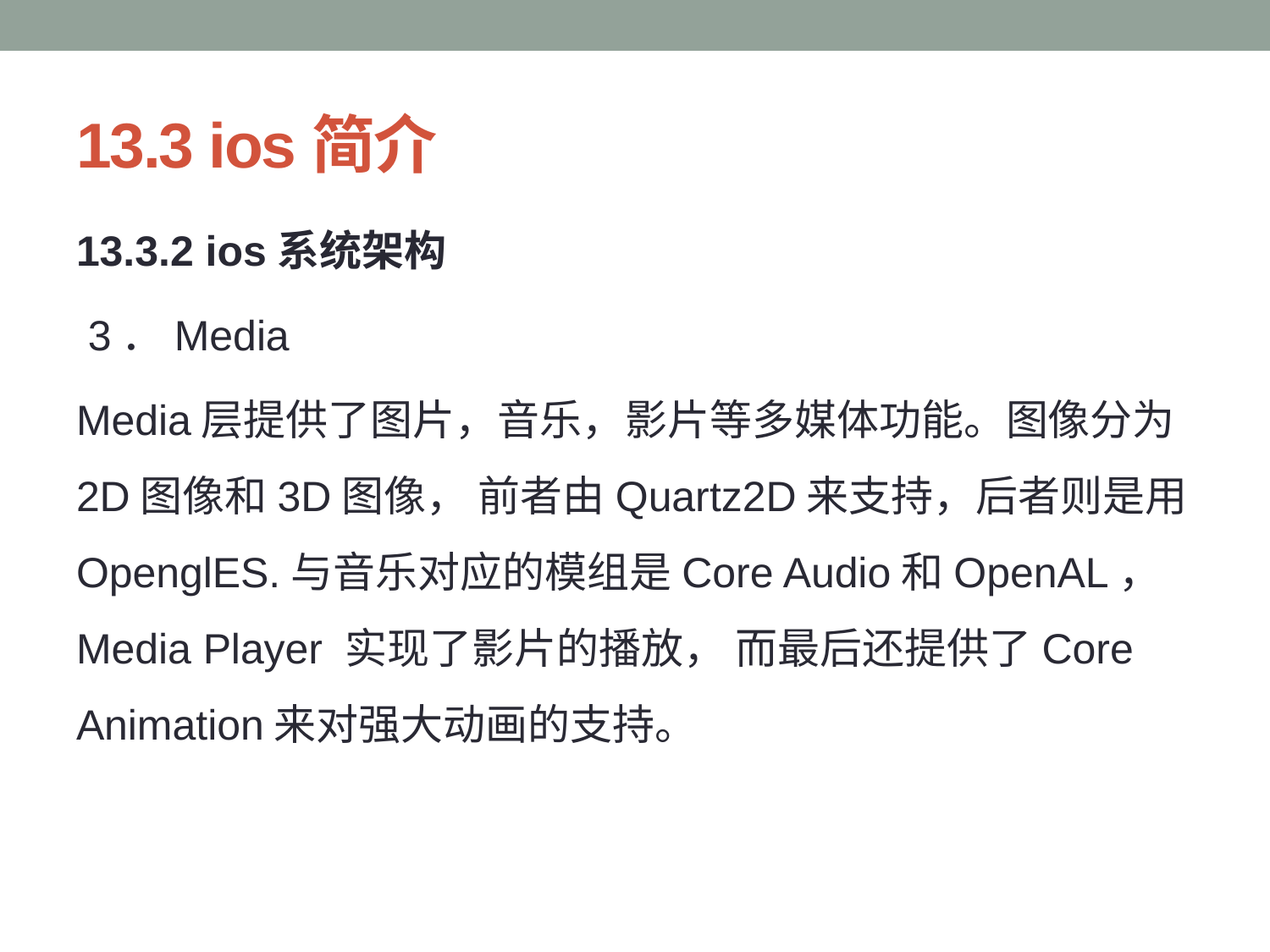

# 13.3 ios简介
13.3.2 ios系统架构
 3．Media
Media层提供了图片，音乐，影片等多媒体功能。图像分为2D图像和3D图像， 前者由Quartz2D来支持，后者则是用OpenglES.与音乐对应的模组是Core Audio和OpenAL， Media Player 实现了影片的播放， 而最后还提供了Core Animation来对强大动画的支持。